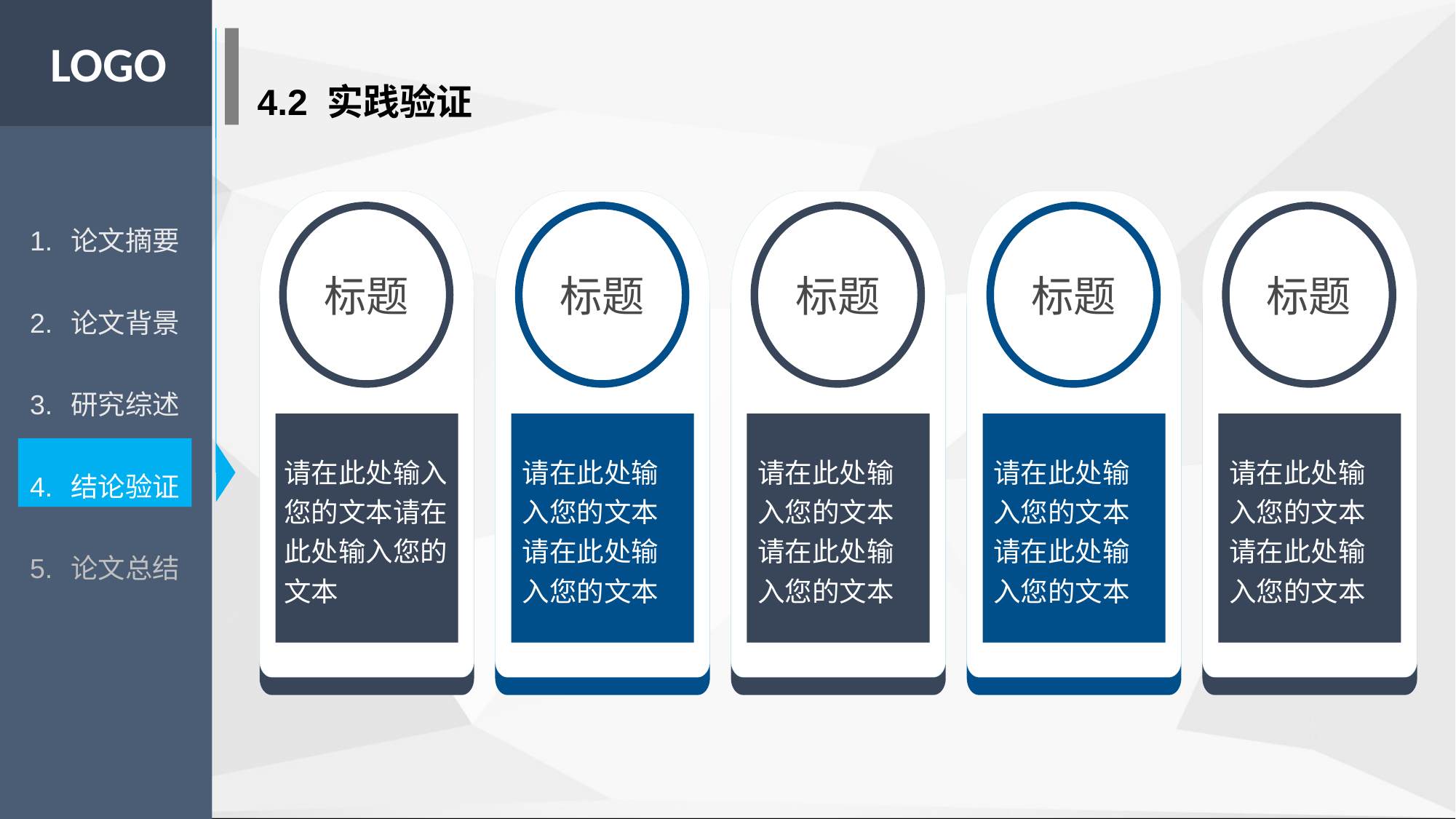

LOGO

4.2 实践验证
论文摘要
论文背景
研究综述
结论验证
论文总结

标题

请在此处输入您的文本请在此处输入您的文本

标题

请在此处输入您的文本
请在此处输入您的文本

标题

请在此处输入您的文本
请在此处输入您的文本

标题

请在此处输入您的文本
请在此处输入您的文本

标题

请在此处输入您的文本
请在此处输入您的文本